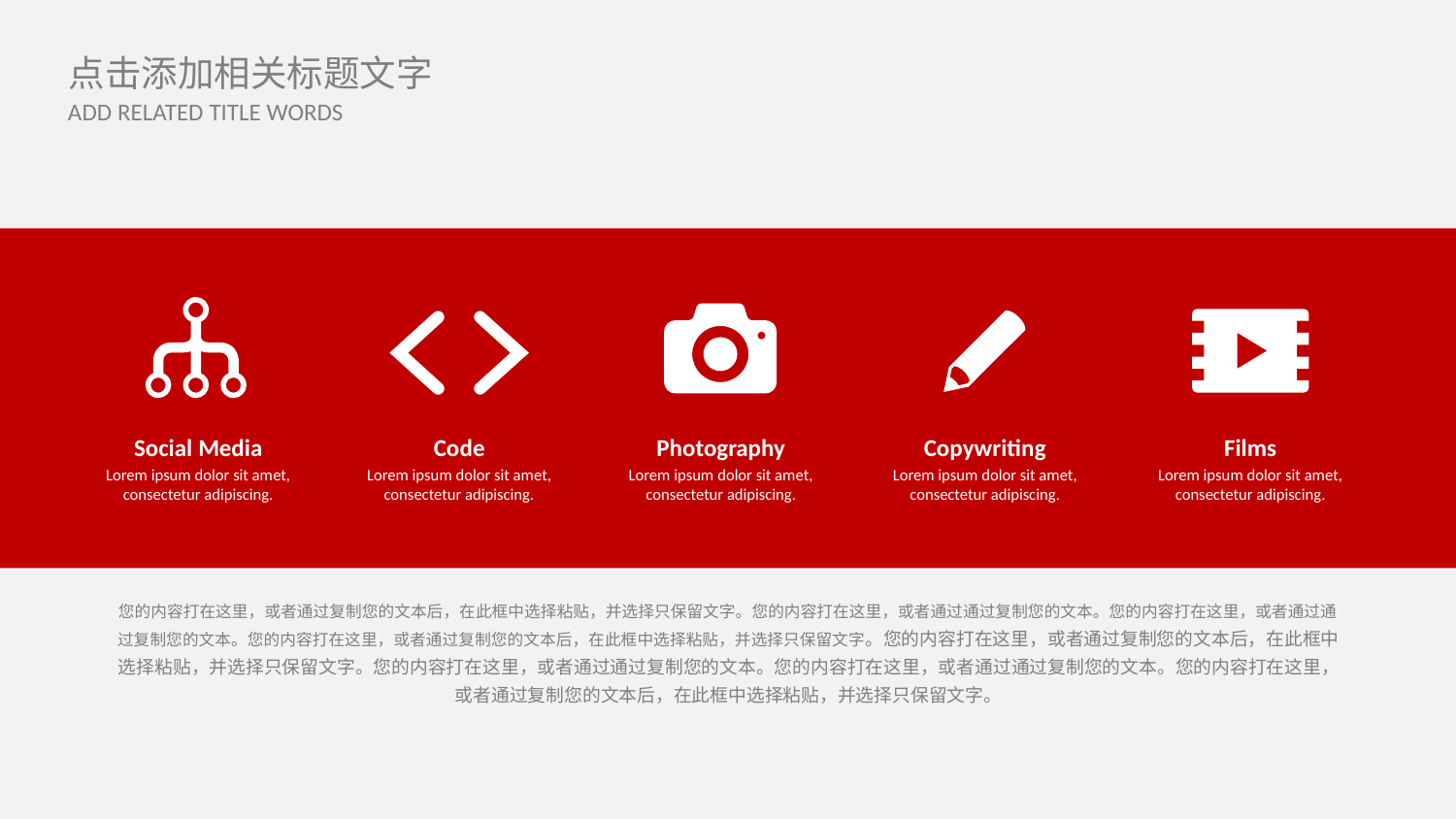

Social Media
Lorem ipsum dolor sit amet, consectetur adipiscing.
Code
Lorem ipsum dolor sit amet, consectetur adipiscing.
Photography
Lorem ipsum dolor sit amet, consectetur adipiscing.
Copywriting
Lorem ipsum dolor sit amet, consectetur adipiscing.
Films
Lorem ipsum dolor sit amet, consectetur adipiscing.
您的内容打在这里，或者通过复制您的文本后，在此框中选择粘贴，并选择只保留文字。您的内容打在这里，或者通过通过复制您的文本。您的内容打在这里，或者通过通过复制您的文本。您的内容打在这里，或者通过复制您的文本后，在此框中选择粘贴，并选择只保留文字。您的内容打在这里，或者通过复制您的文本后，在此框中选择粘贴，并选择只保留文字。您的内容打在这里，或者通过通过复制您的文本。您的内容打在这里，或者通过通过复制您的文本。您的内容打在这里，或者通过复制您的文本后，在此框中选择粘贴，并选择只保留文字。